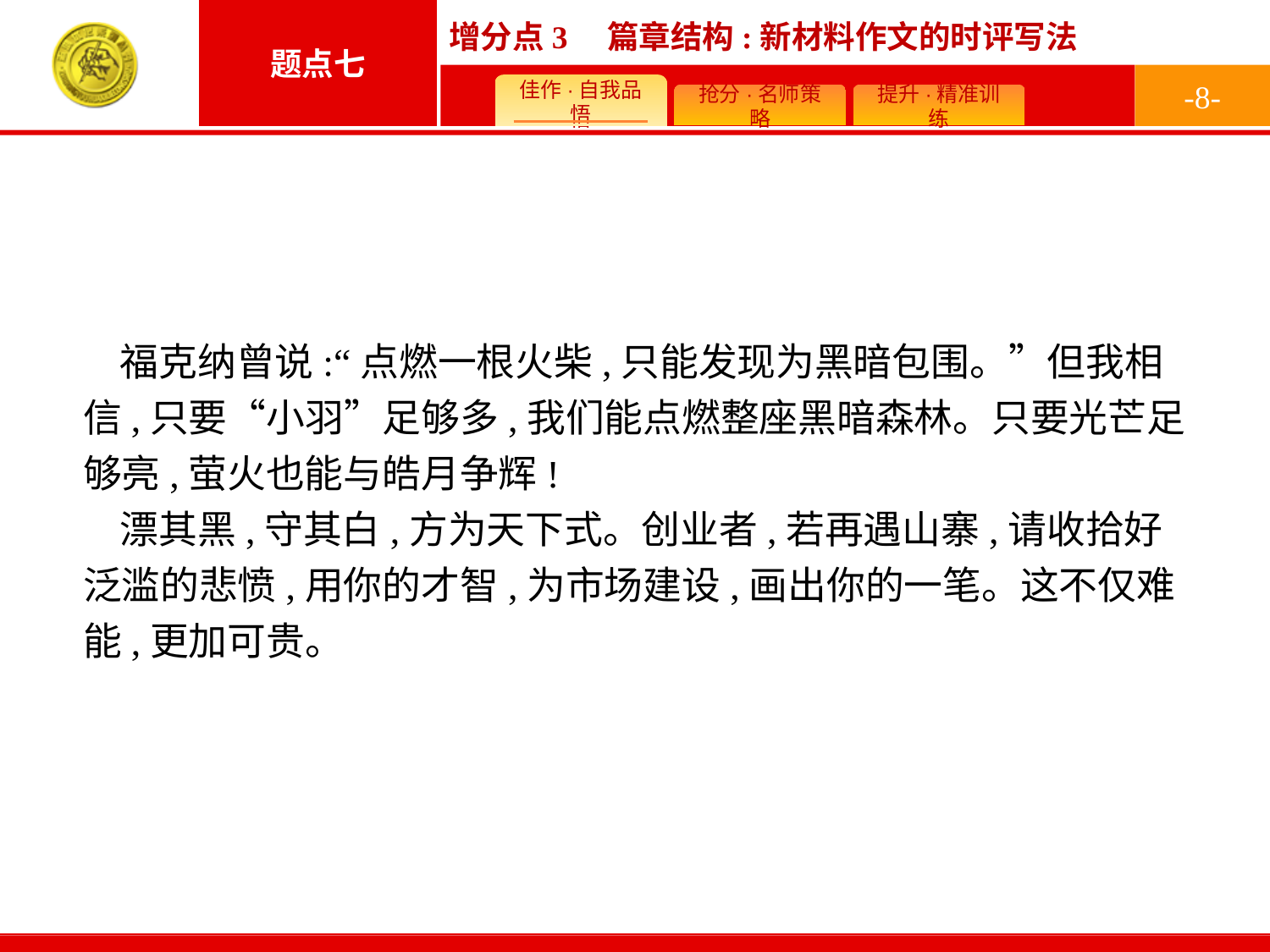

-8-
福克纳曾说:“点燃一根火柴,只能发现为黑暗包围。”但我相信,只要“小羽”足够多,我们能点燃整座黑暗森林。只要光芒足够亮,萤火也能与皓月争辉!
漂其黑,守其白,方为天下式。创业者,若再遇山寨,请收拾好泛滥的悲愤,用你的才智,为市场建设,画出你的一笔。这不仅难能,更加可贵。